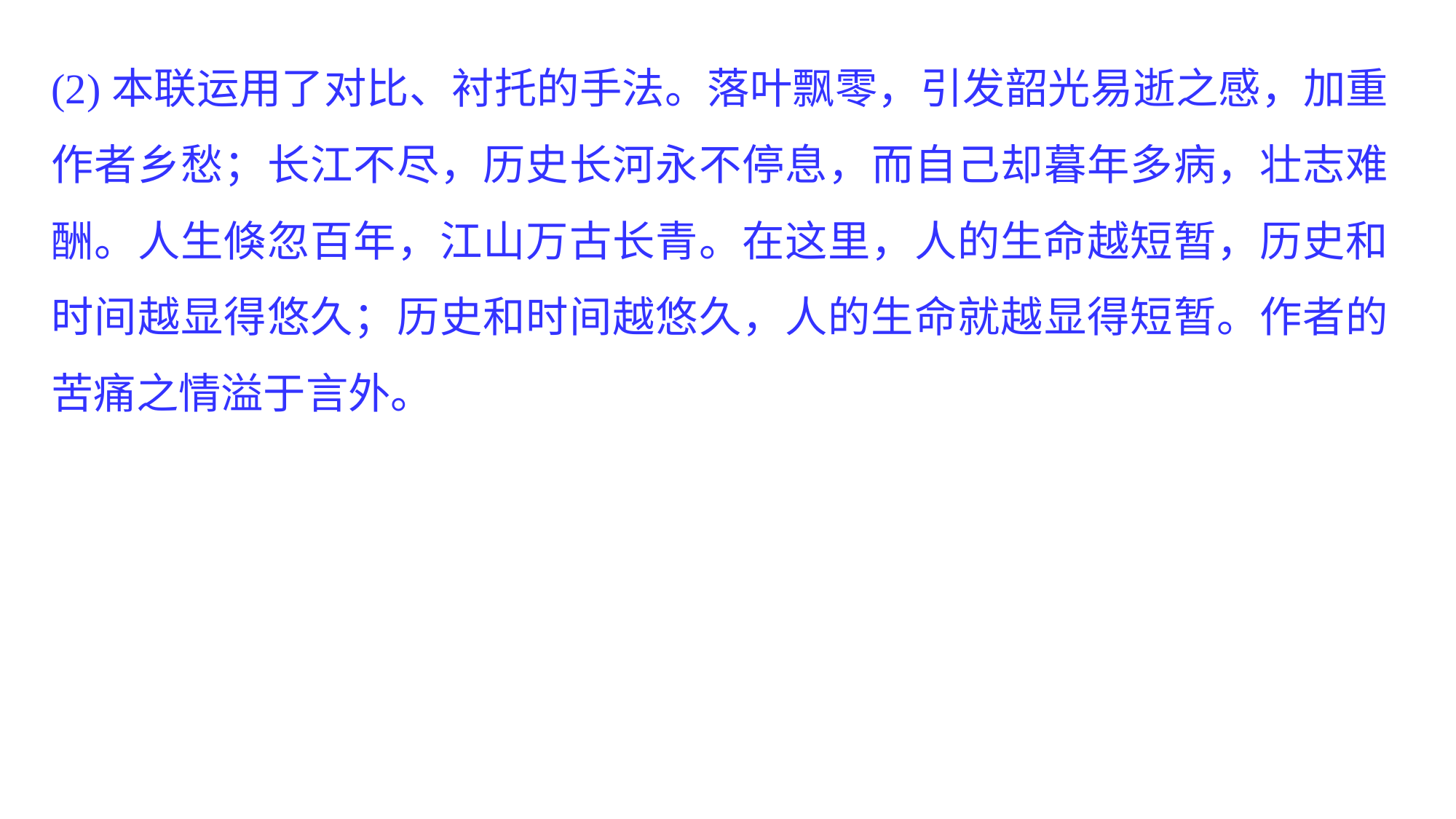

(2)本联运用了对比、衬托的手法。落叶飘零，引发韶光易逝之感，加重作者乡愁；长江不尽，历史长河永不停息，而自己却暮年多病，壮志难酬。人生倏忽百年，江山万古长青。在这里，人的生命越短暂，历史和时间越显得悠久；历史和时间越悠久，人的生命就越显得短暂。作者的苦痛之情溢于言外。